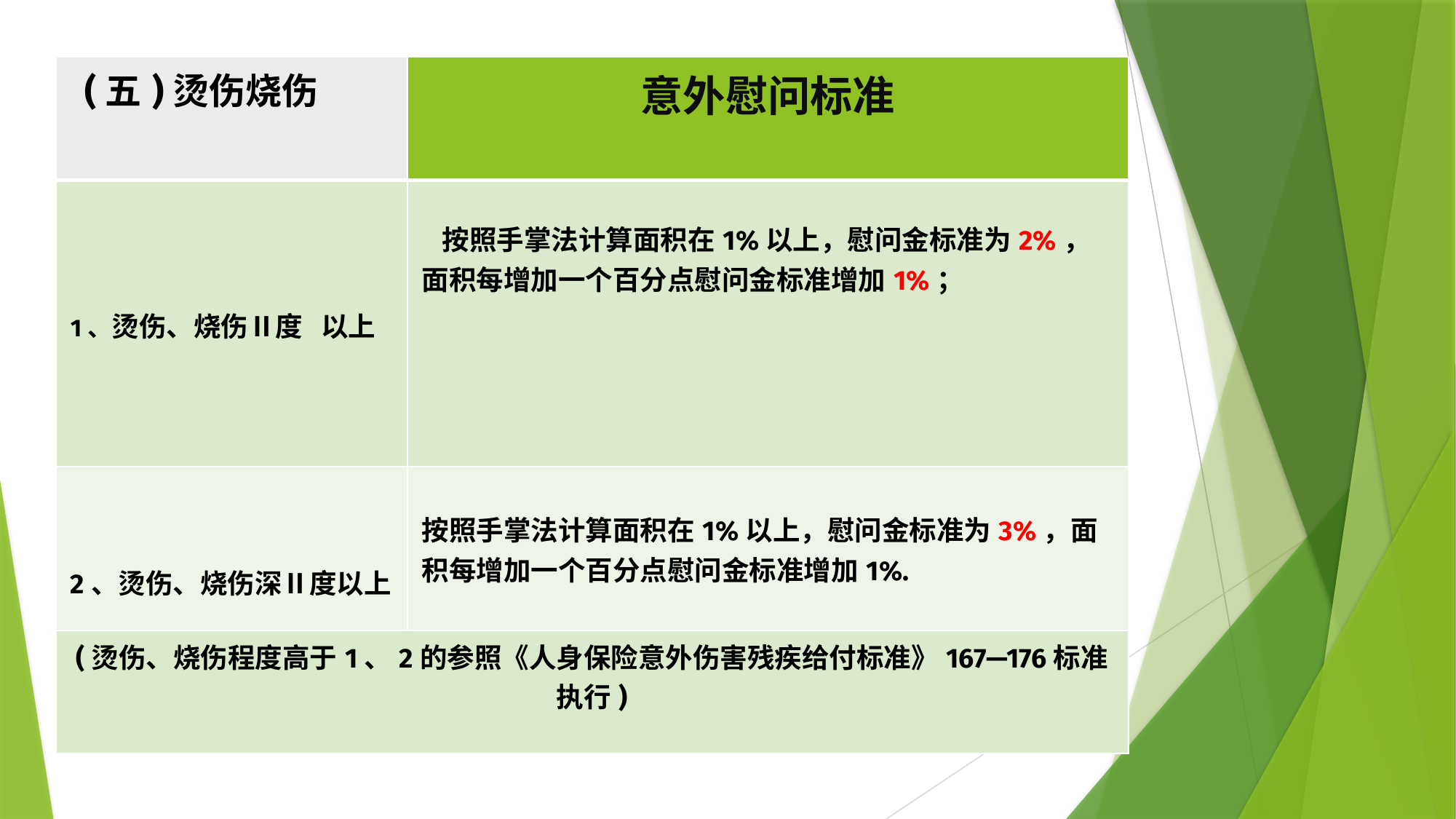

| (五)烫伤烧伤 | 意外慰问标准 |
| --- | --- |
| 1、烫伤、烧伤Ⅱ度 以上 | 按照手掌法计算面积在1%以上，慰问金标准为2%，面积每增加一个百分点慰问金标准增加1%； |
| 2、烫伤、烧伤深Ⅱ度以上 | 按照手掌法计算面积在1%以上，慰问金标准为3%，面积每增加一个百分点慰问金标准增加1%. |
| (烫伤、烧伤程度高于1、2的参照《人身保险意外伤害残疾给付标准》167—176标准执行) |  |